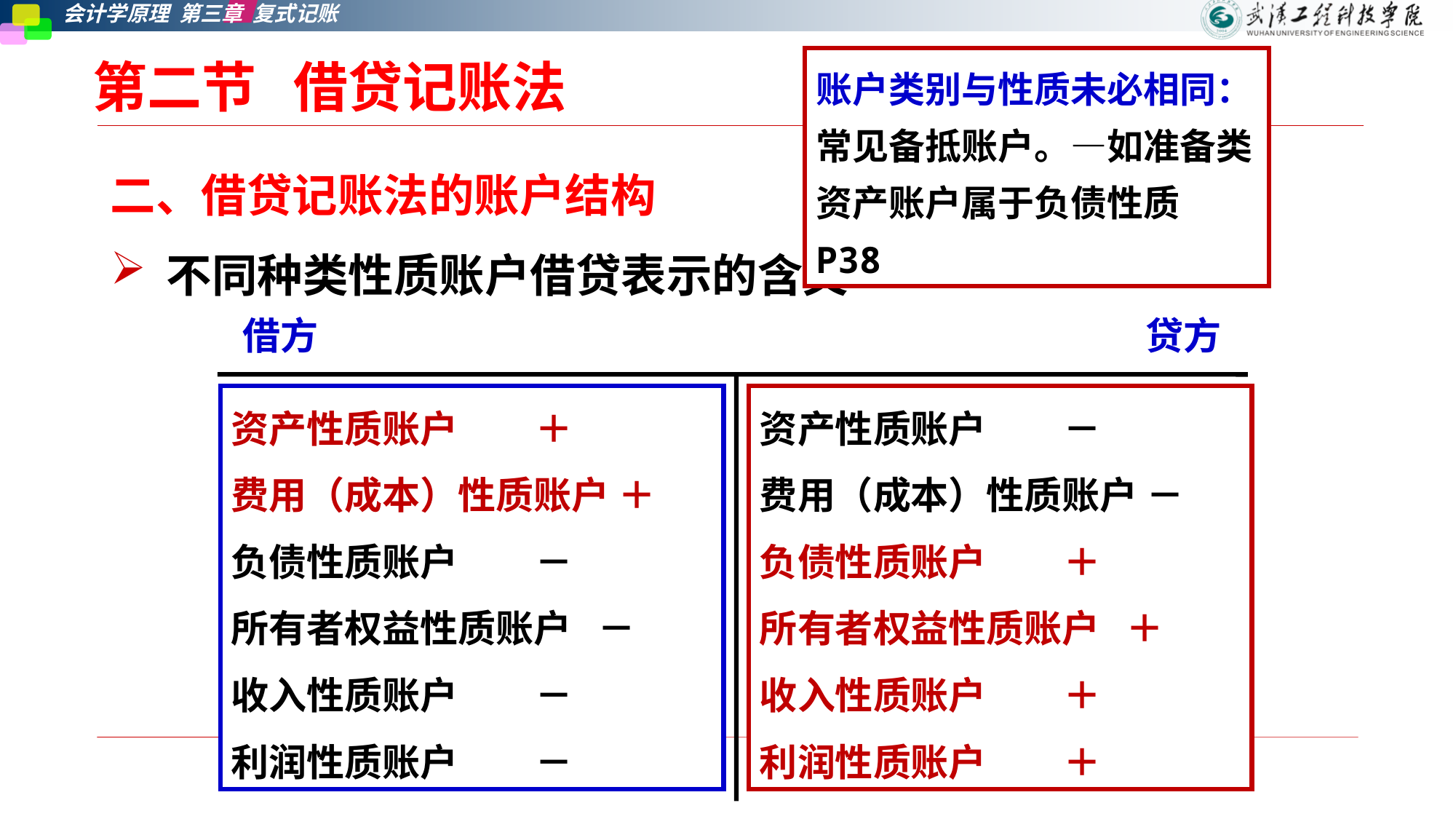

# 第二节   借贷记账法
账户类别与性质未必相同：常见备抵账户。—如准备类资产账户属于负债性质 P38
二、借贷记账法的账户结构
不同种类性质账户借贷表示的含义
借方
贷方

资产性质账户         ＋
费用（成本）性质账户 ＋
负债性质账户         －
所有者权益性质账户   －
收入性质账户         －
利润性质账户         －
资产性质账户         －
费用（成本）性质账户 －
负债性质账户         ＋
所有者权益性质账户   ＋
收入性质账户         ＋
利润性质账户         ＋